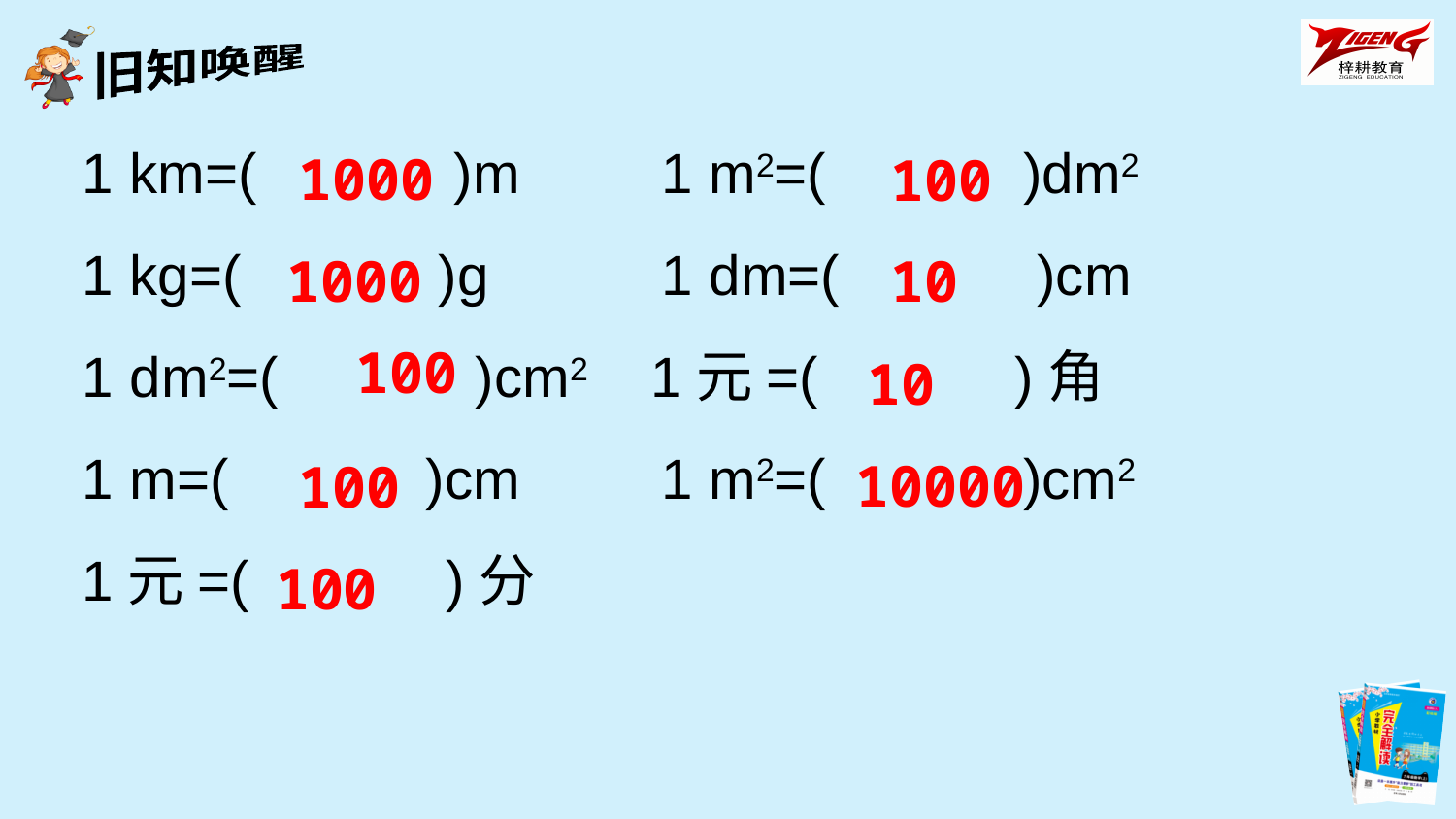

1 km=(　　　)m         1 m2=(　　　)dm2
1 kg=(　　　)g           1 dm=(　　　)cm
1 dm2=(　　　)cm2    1元=(　　　)角
1 m=(　　　)cm         1 m2=(　　　)cm2
1元=(　　　)分
1000
100
1000
10
100
10
10000
100
100